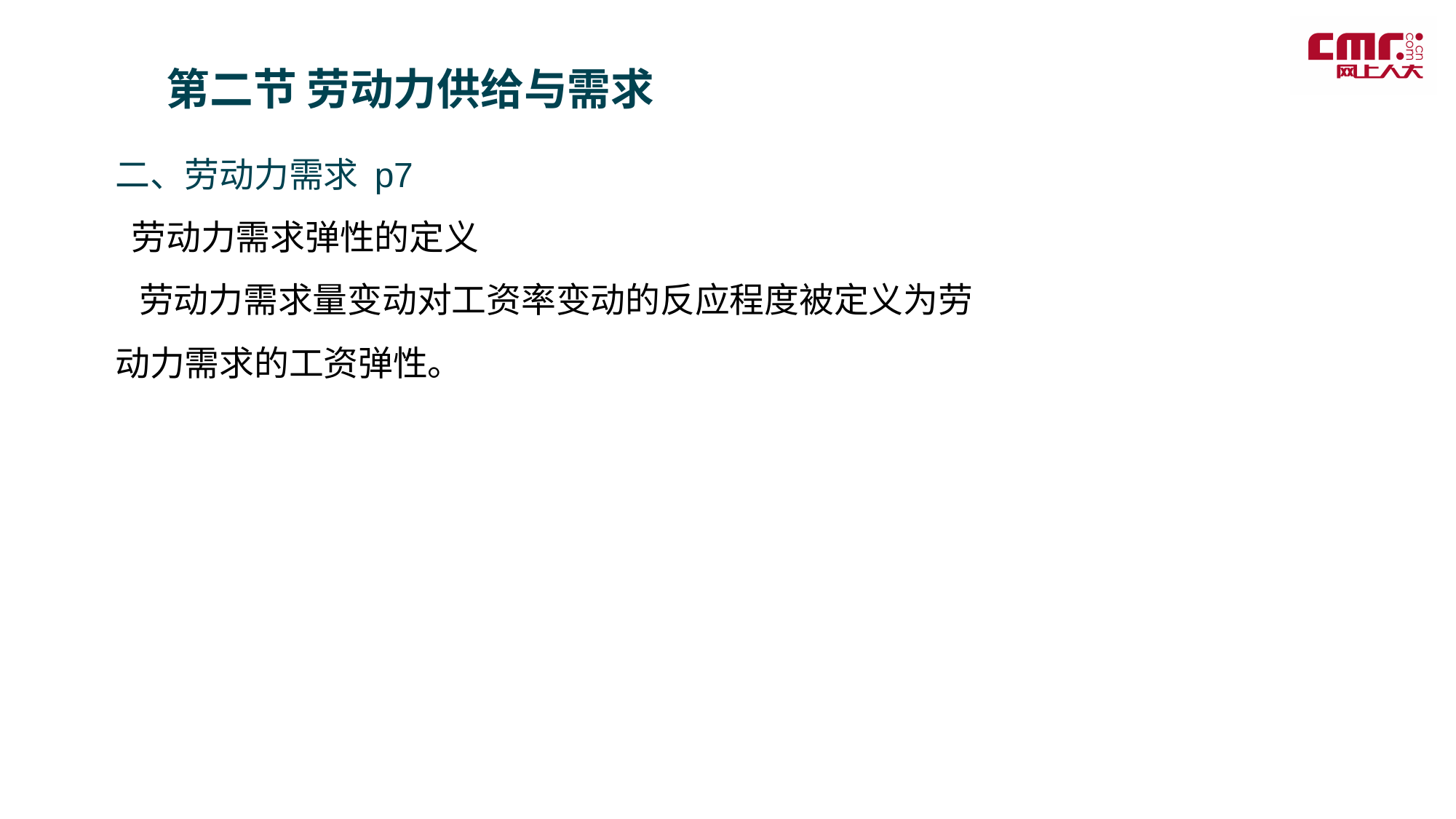

第二节 劳动力供给与需求
二、劳动力需求 p7
 劳动力需求弹性的定义
  劳动力需求量变动对工资率变动的反应程度被定义为劳动力需求的工资弹性。